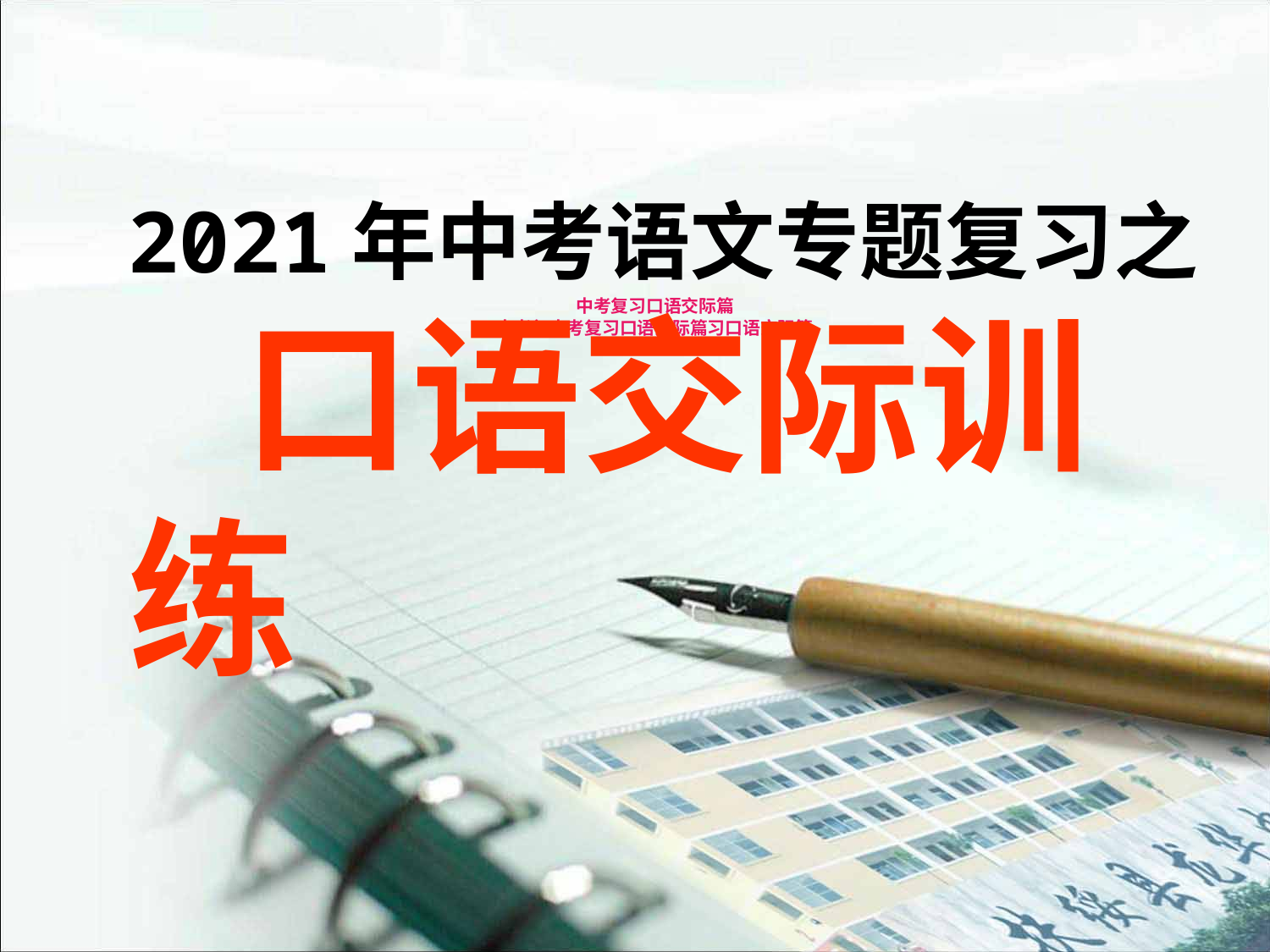

# 中考复习口语交际篇 中考复中考复习口语交际篇习口语交际篇
2021年中考语文专题复习之         口语交际训练